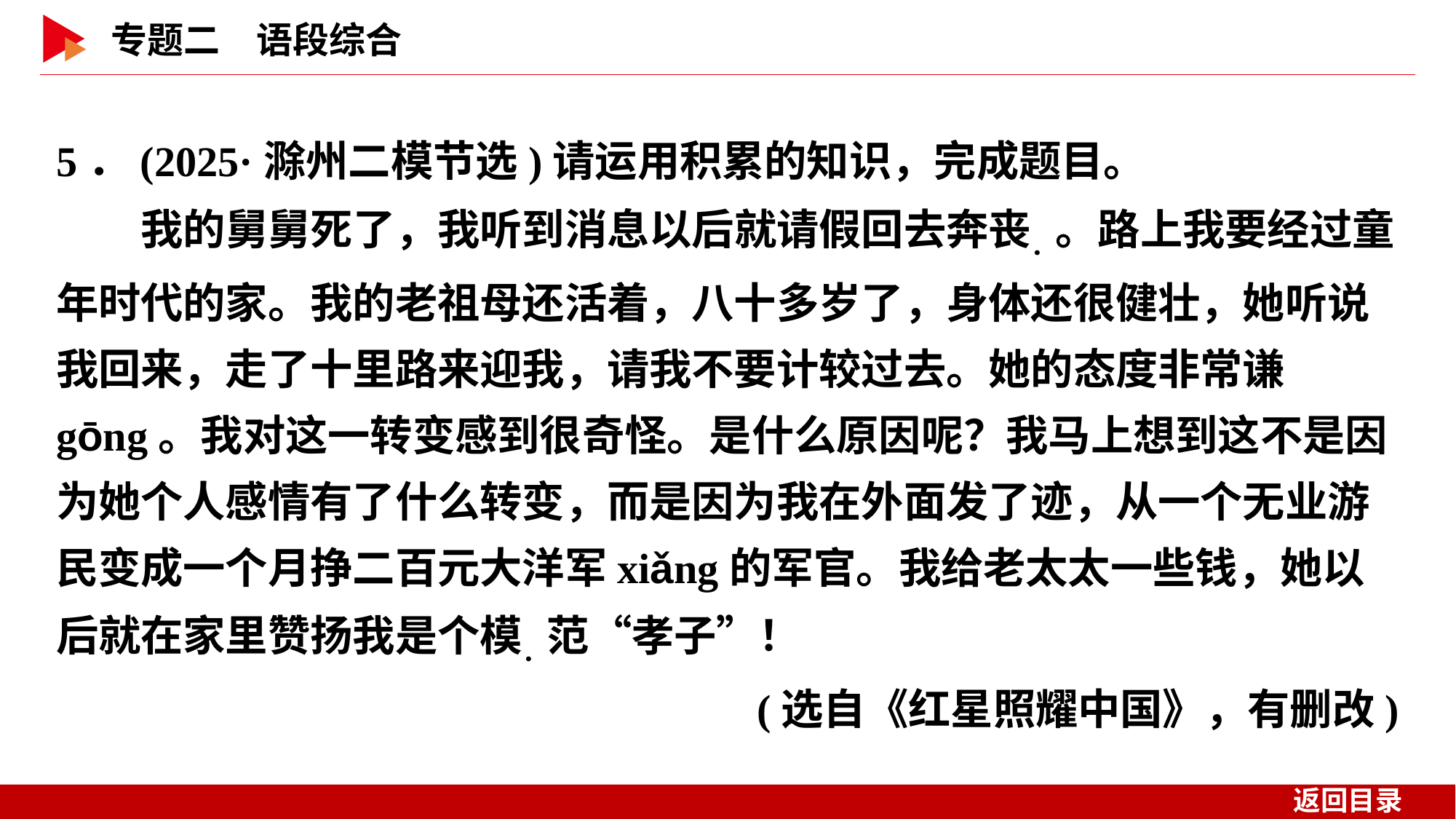

5．(2025·滁州二模节选)请运用积累的知识，完成题目。
　　我的舅舅死了，我听到消息以后就请假回去奔丧．。路上我要经过童年时代的家。我的老祖母还活着，八十多岁了，身体还很健壮，她听说我回来，走了十里路来迎我，请我不要计较过去。她的态度非常谦gōng。我对这一转变感到很奇怪。是什么原因呢？我马上想到这不是因为她个人感情有了什么转变，而是因为我在外面发了迹，从一个无业游民变成一个月挣二百元大洋军xiǎng的军官。我给老太太一些钱，她以后就在家里赞扬我是个模．范“孝子”！
(选自《红星照耀中国》，有删改)